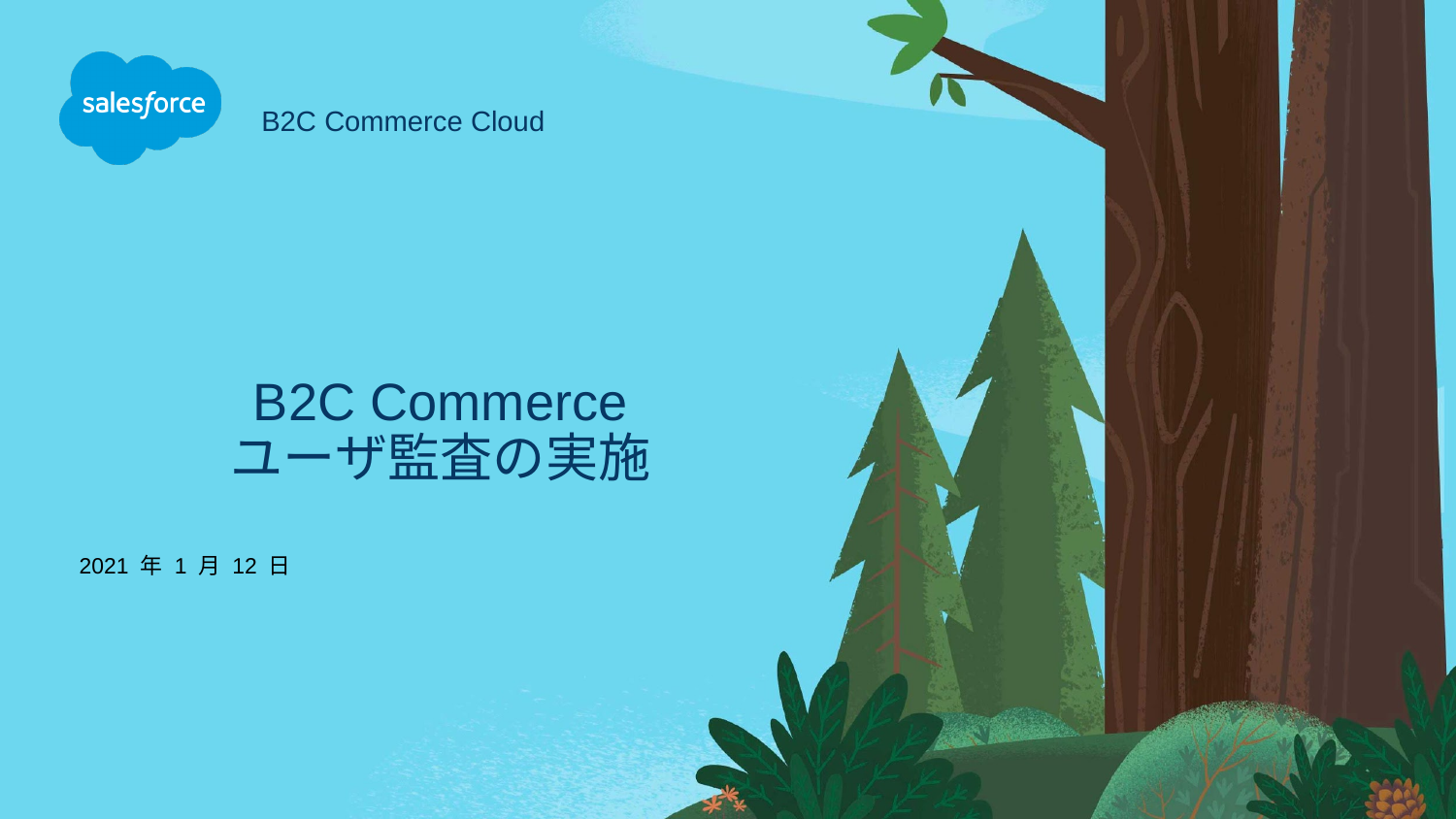

B2C Commerce Cloud
# B2C Commerce ユーザ監査の実施
2021 年 1 月 12 日